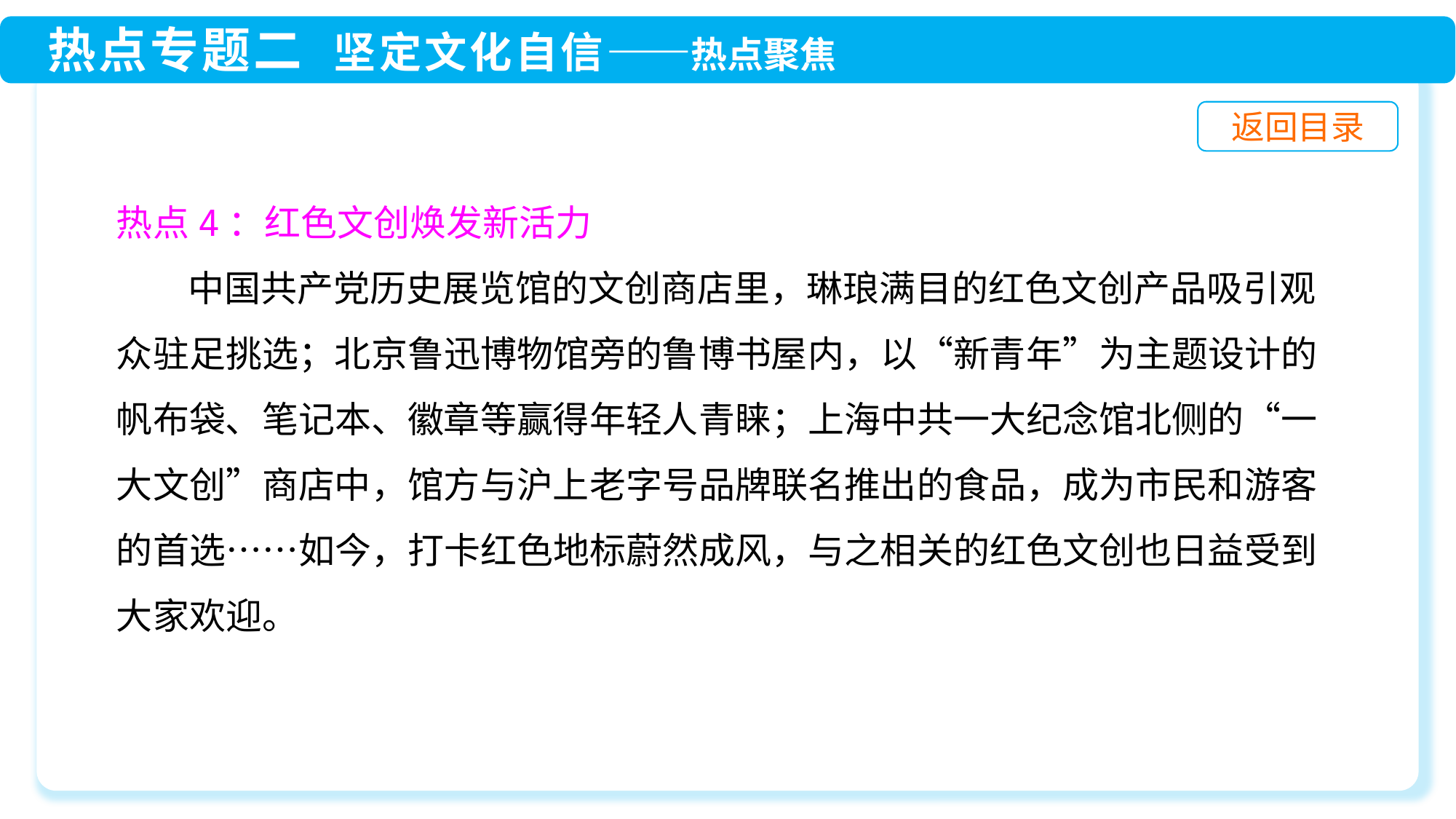

热点4：红色文创焕发新活力
 中国共产党历史展览馆的文创商店里，琳琅满目的红色文创产品吸引观众驻足挑选；北京鲁迅博物馆旁的鲁博书屋内，以“新青年”为主题设计的帆布袋、笔记本、徽章等赢得年轻人青睐；上海中共一大纪念馆北侧的“一大文创”商店中，馆方与沪上老字号品牌联名推出的食品，成为市民和游客的首选……如今，打卡红色地标蔚然成风，与之相关的红色文创也日益受到大家欢迎。